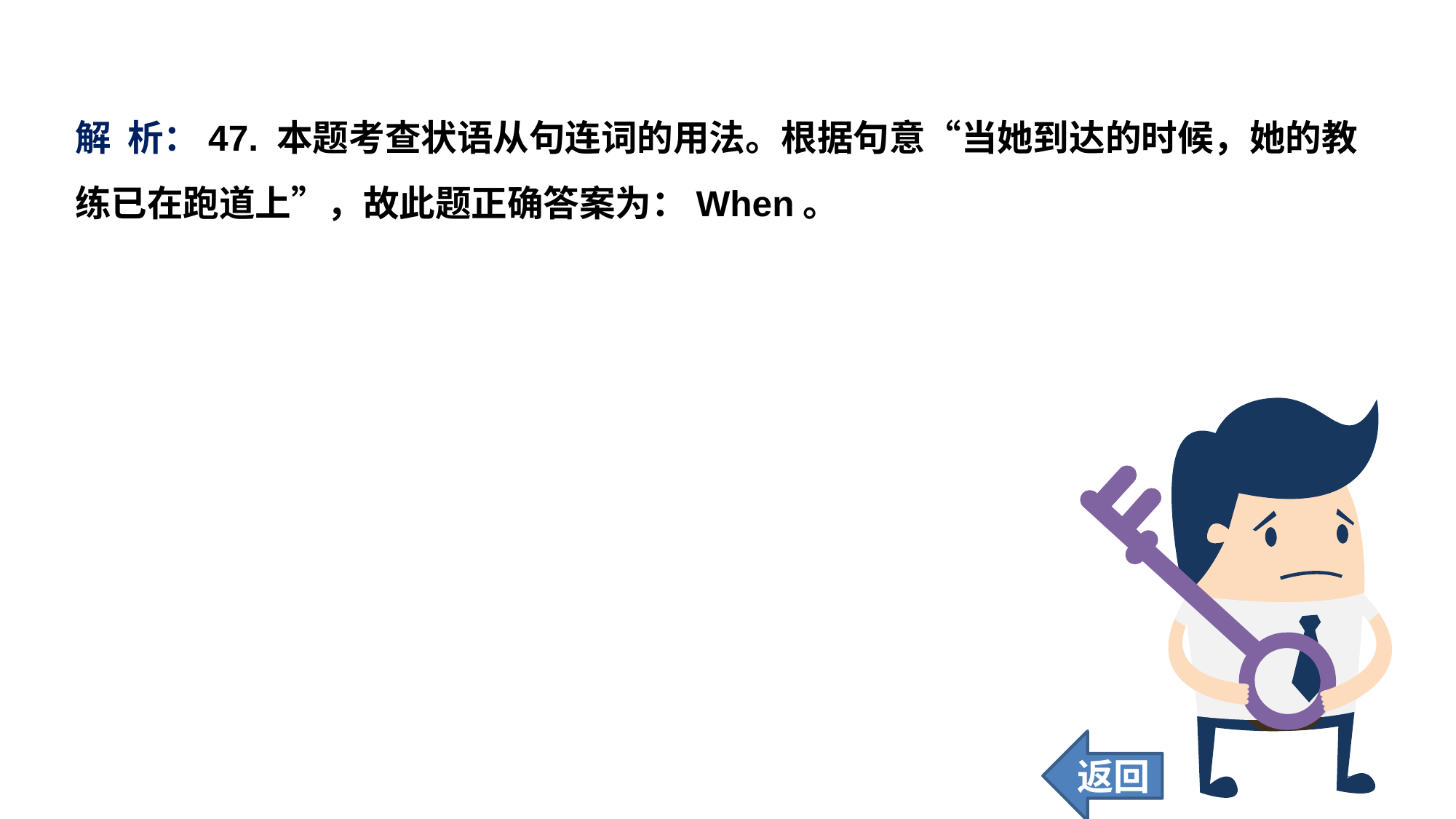

解  析：47. 本题考查状语从句连词的用法。根据句意“当她到达的时候，她的教练已在跑道上”，故此题正确答案为：When。

返回
221